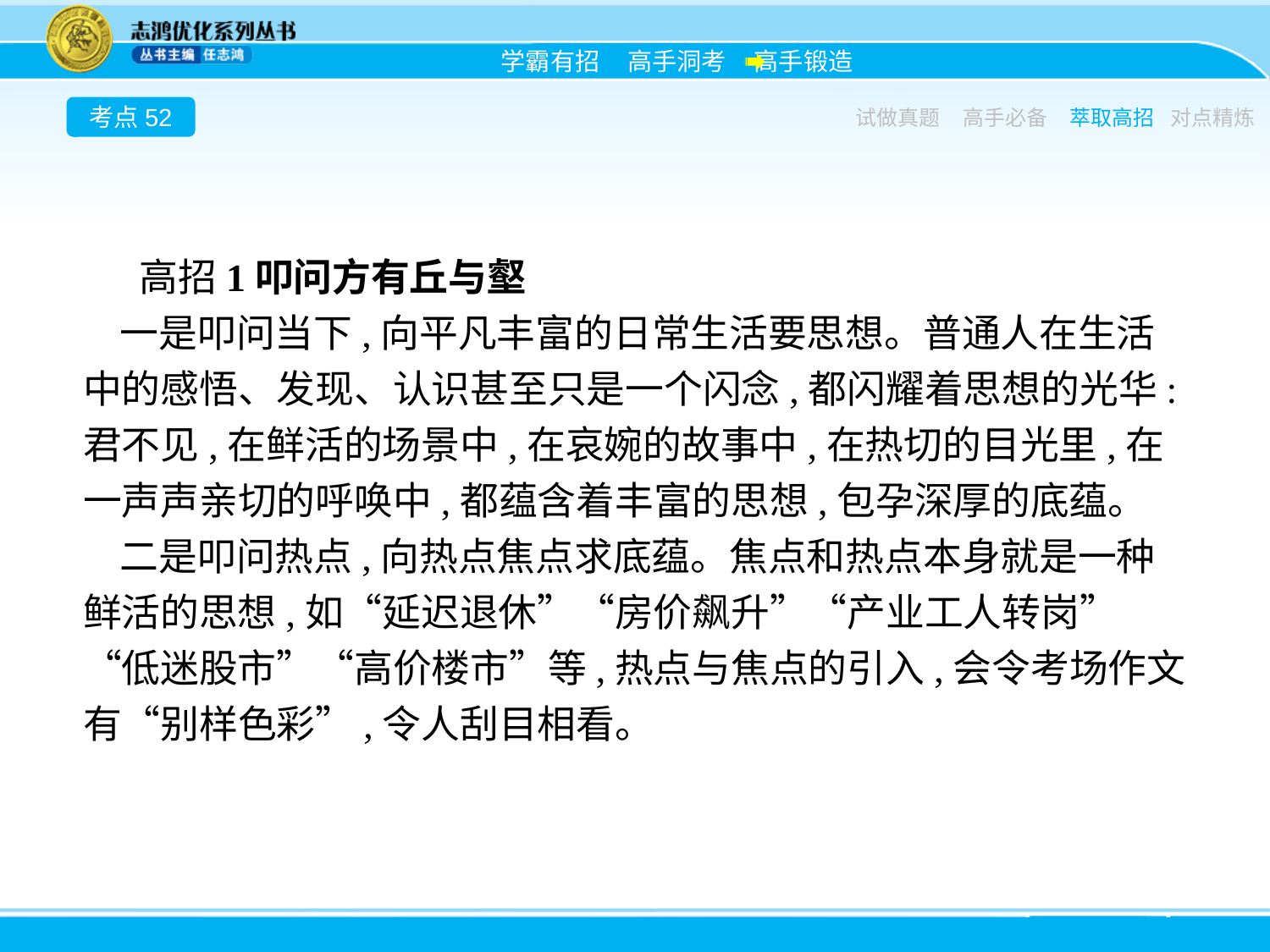

考点52
试做真题
高手必备
萃取高招
对点精炼
高招1叩问方有丘与壑
一是叩问当下,向平凡丰富的日常生活要思想。普通人在生活中的感悟、发现、认识甚至只是一个闪念,都闪耀着思想的光华:君不见,在鲜活的场景中,在哀婉的故事中,在热切的目光里,在一声声亲切的呼唤中,都蕴含着丰富的思想,包孕深厚的底蕴。
二是叩问热点,向热点焦点求底蕴。焦点和热点本身就是一种鲜活的思想,如“延迟退休”“房价飙升”“产业工人转岗”“低迷股市”“高价楼市”等,热点与焦点的引入,会令考场作文有“别样色彩”,令人刮目相看。